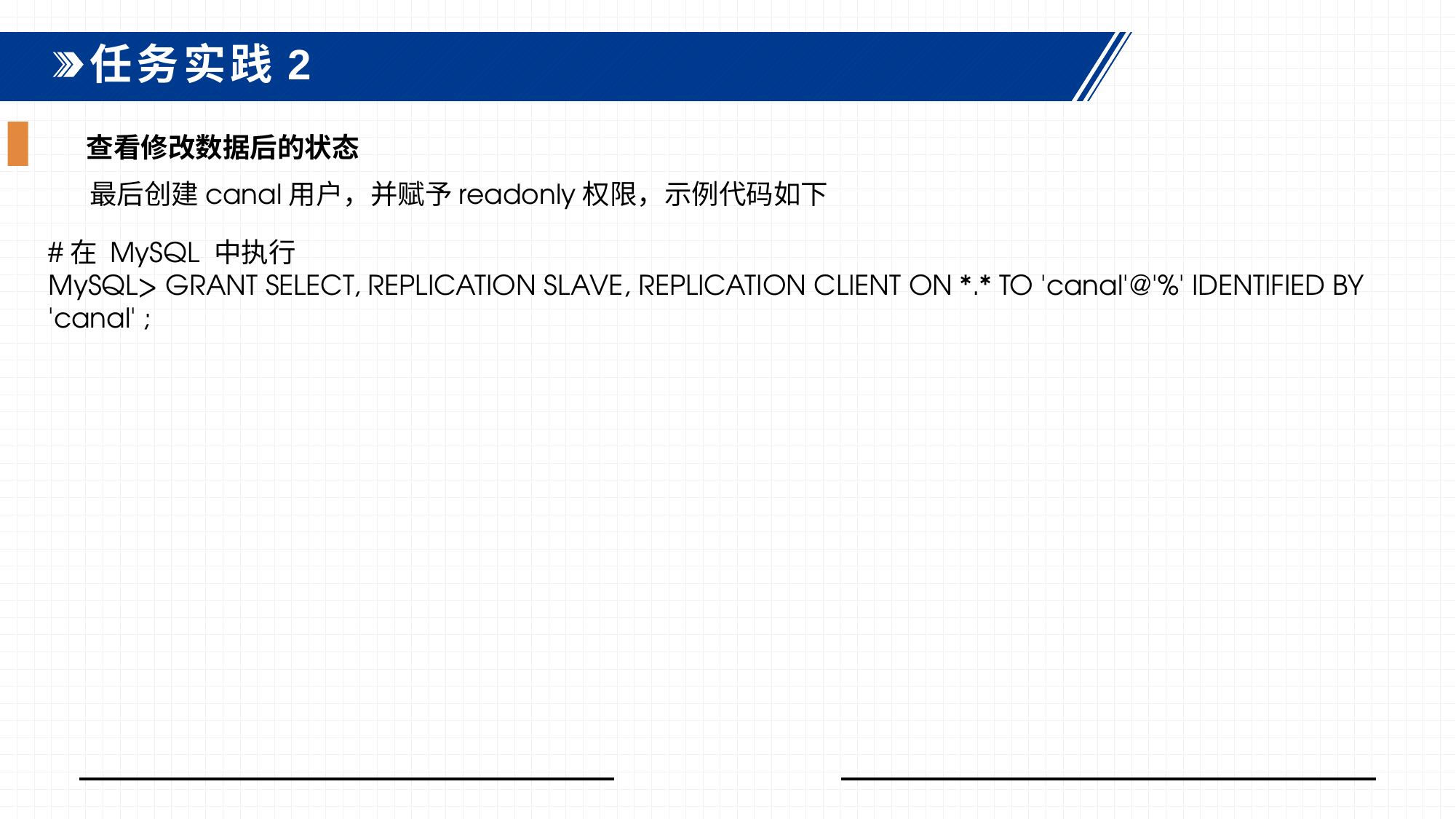

任务实践2
查看修改数据后的状态
最后创建canal用户，并赋予readonly权限，示例代码如下
#在 MySQL 中执行
MySQL> GRANT SELECT, REPLICATION SLAVE, REPLICATION CLIENT ON *.* TO 'canal'@'%' IDENTIFIED BY 'canal' ;